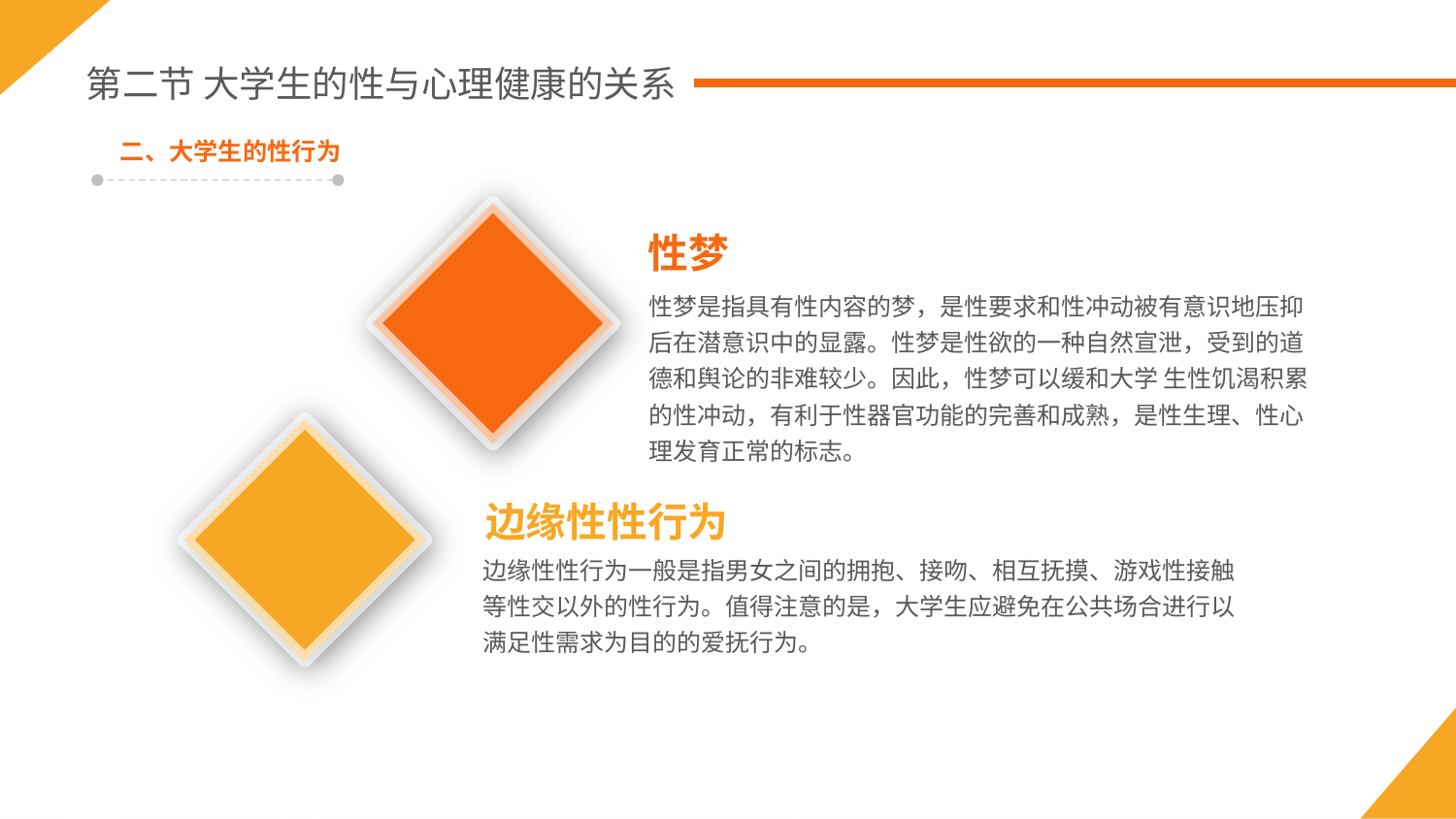

第二节 大学生的性与心理健康的关系
二、大学生的性行为

性梦
性梦是指具有性内容的梦，是性要求和性冲动被有意识地压抑后在潜意识中的显露。性梦是性欲的一种自然宣泄，受到的道德和舆论的非难较少。因此，性梦可以缓和大学 生性饥渴积累的性冲动，有利于性器官功能的完善和成熟，是性生理、性心理发育正常的标志。

边缘性性行为
边缘性性行为一般是指男女之间的拥抱、接吻、相互抚摸、游戏性接触等性交以外的性行为。值得注意的是，大学生应避免在公共场合进行以满足性需求为目的的爱抚行为。